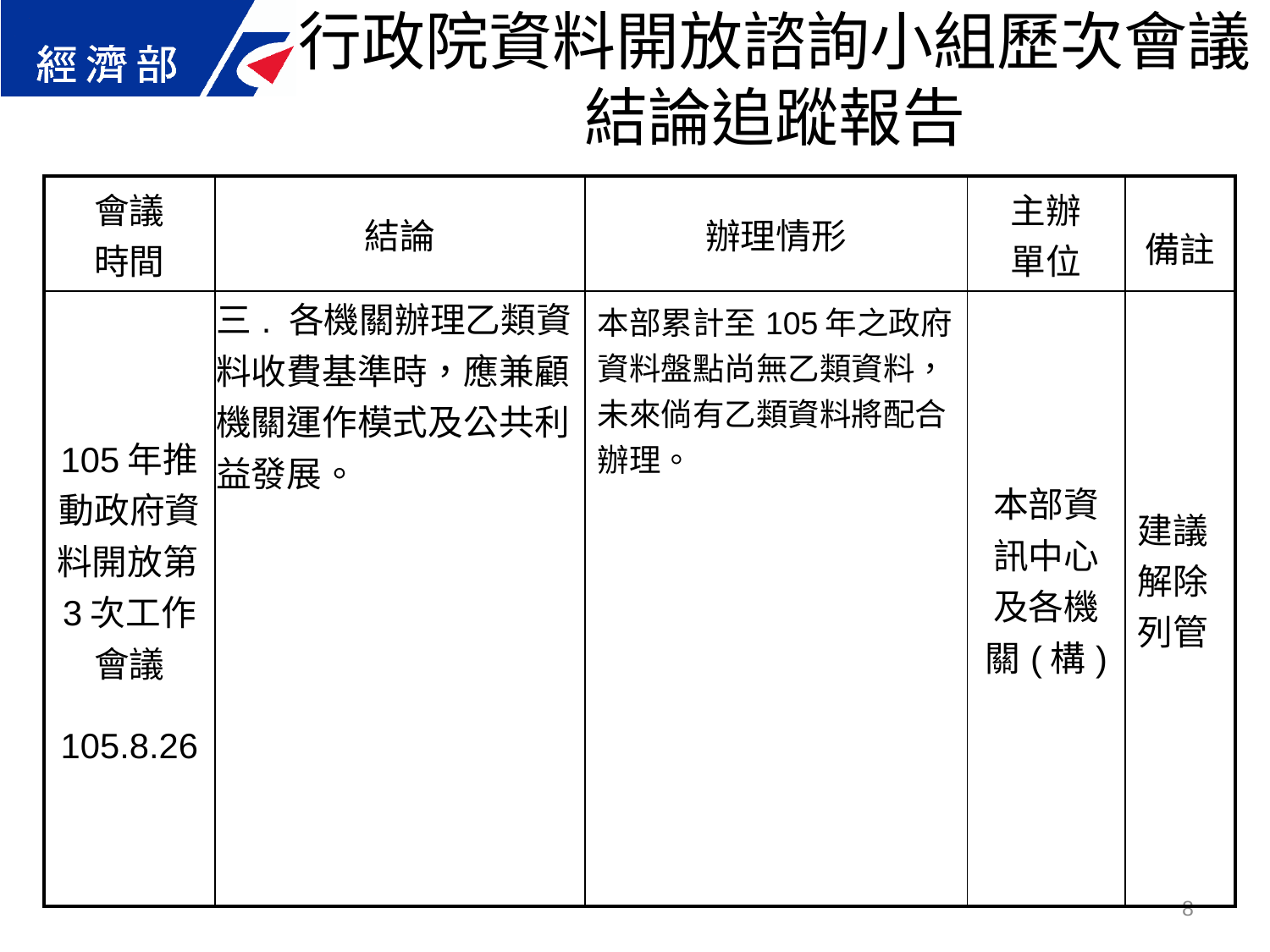

行政院資料開放諮詢小組歷次會議結論追蹤報告
| 會議 時間 | 結論 | 辦理情形 | 主辦 單位 | 備註 |
| --- | --- | --- | --- | --- |
| 105年推動政府資料開放第3次工作會議 105.8.26 | 三. 各機關辦理乙類資料收費基準時，應兼顧機關運作模式及公共利益發展。 | 本部累計至105年之政府資料盤點尚無乙類資料，未來倘有乙類資料將配合辦理。 | 本部資訊中心及各機關(構) | 建議解除列管 |
8